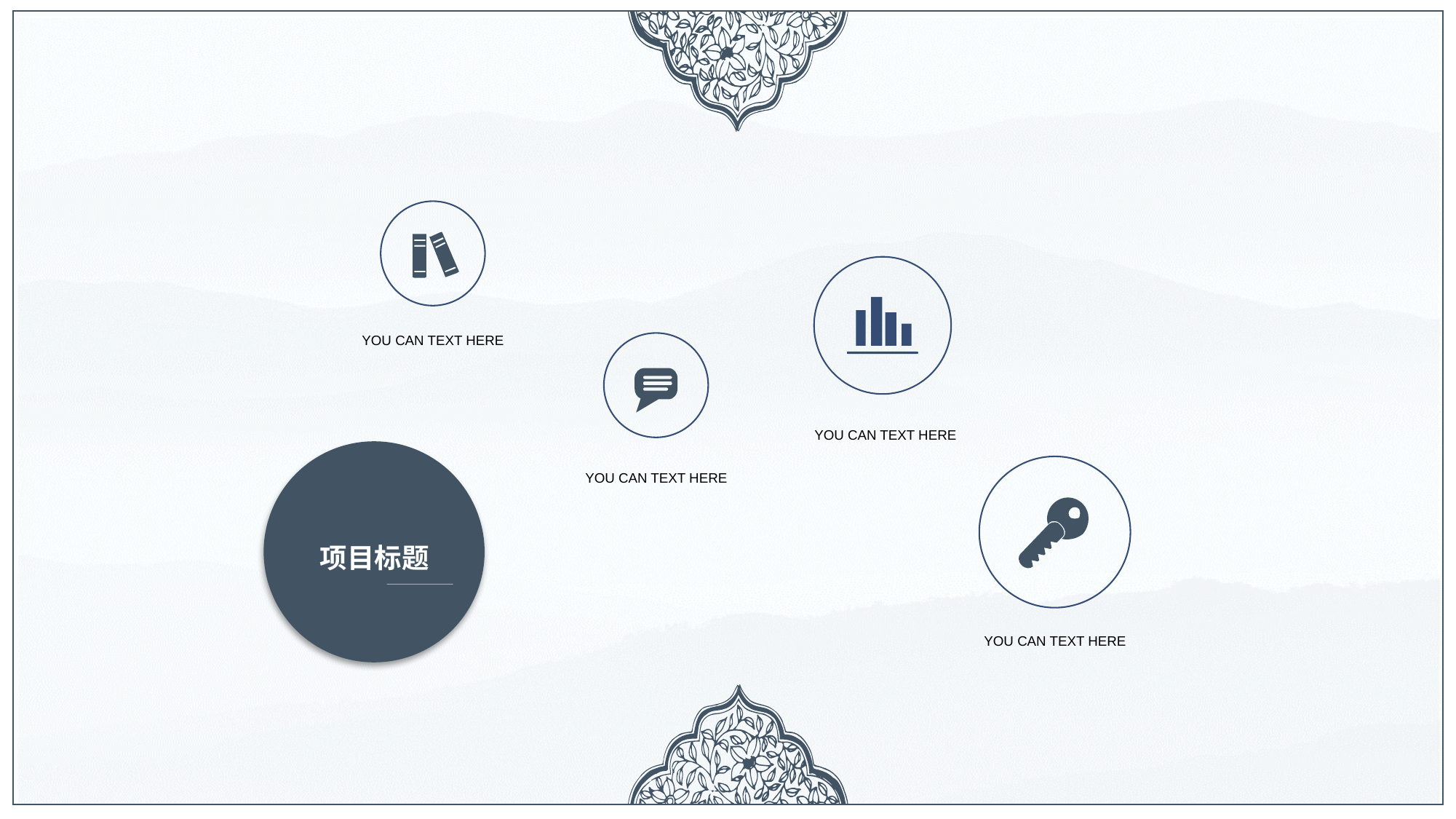

YOU CAN TEXT HERE

YOU CAN TEXT HERE

项目标题
YOU CAN TEXT HERE

YOU CAN TEXT HERE